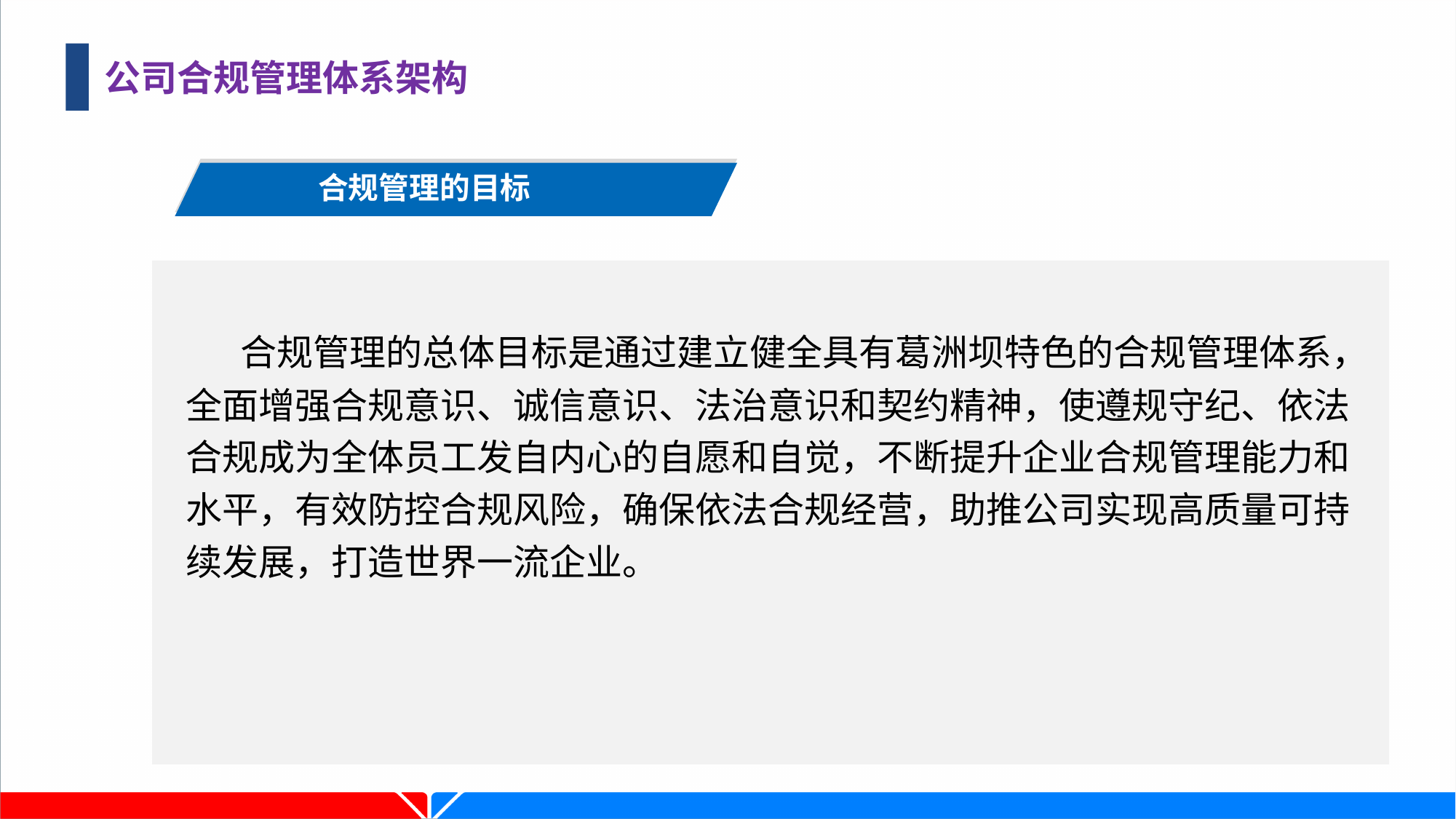

公司合规管理体系架构

合规管理的目标

合规管理的总体目标是通过建立健全具有葛洲坝特色的合规管理体系，全面增强合规意识、诚信意识、法治意识和契约精神，使遵规守纪、依法合规成为全体员工发自内心的自愿和自觉，不断提升企业合规管理能力和水平，有效防控合规风险，确保依法合规经营，助推公司实现高质量可持续发展，打造世界一流企业。